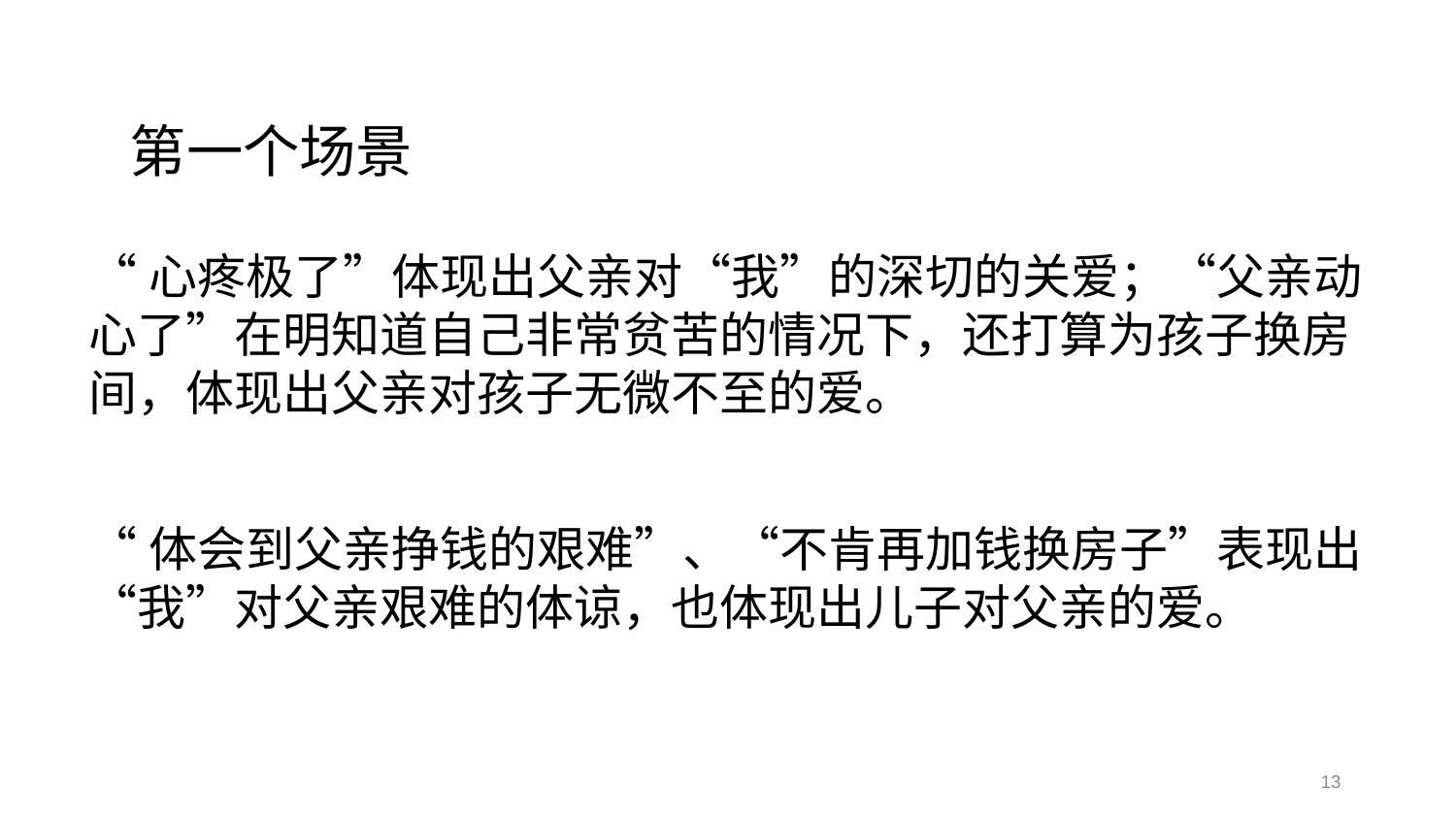

第一个场景
“心疼极了”体现出父亲对“我”的深切的关爱；“父亲动心了”在明知道自己非常贫苦的情况下，还打算为孩子换房间，体现出父亲对孩子无微不至的爱。
“体会到父亲挣钱的艰难”、“不肯再加钱换房子”表现出“我”对父亲艰难的体谅，也体现出儿子对父亲的爱。

13